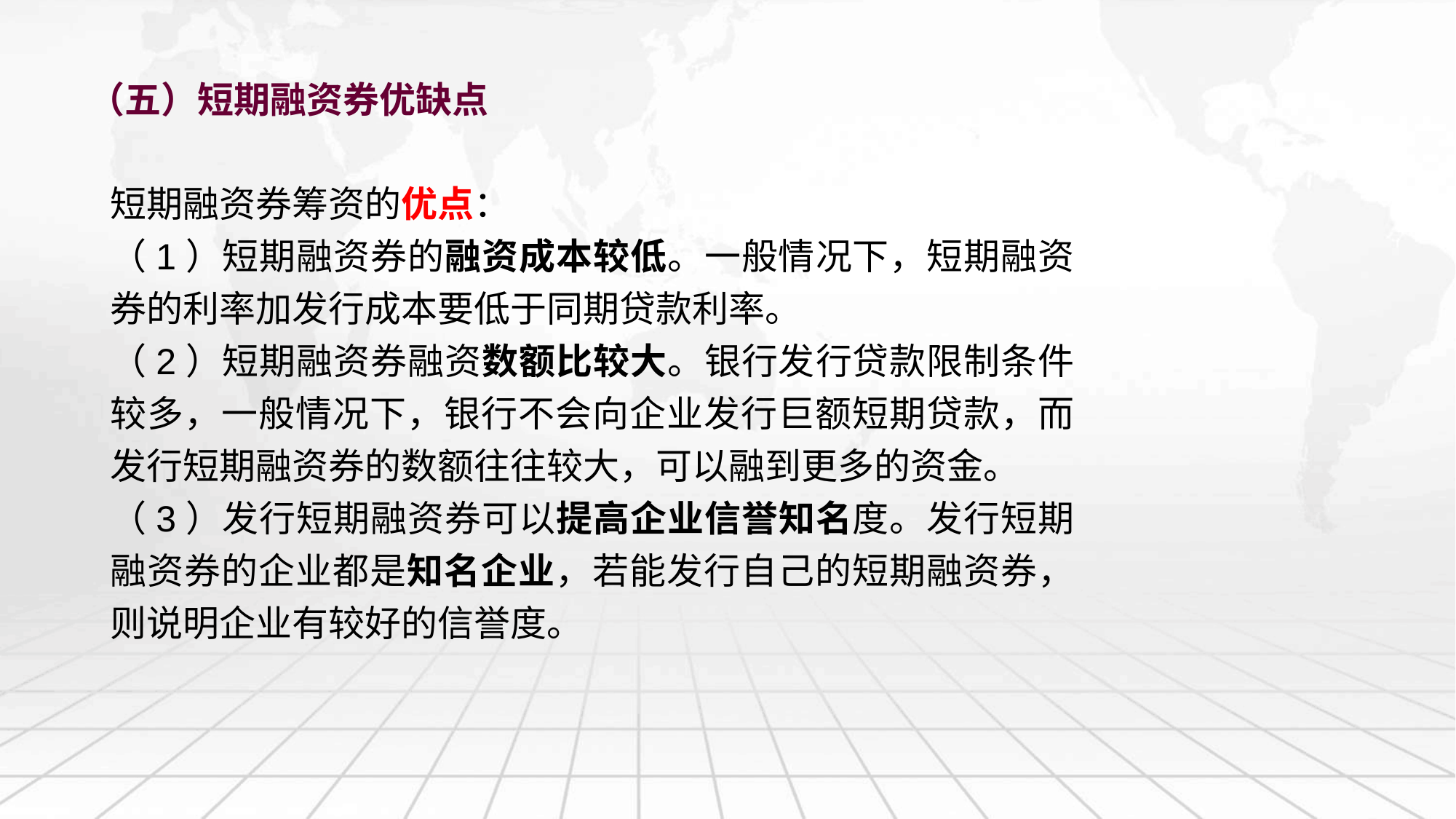

（五）短期融资券优缺点
短期融资券筹资的优点：
（1）短期融资券的融资成本较低。一般情况下，短期融资券的利率加发行成本要低于同期贷款利率。
（2）短期融资券融资数额比较大。银行发行贷款限制条件较多，一般情况下，银行不会向企业发行巨额短期贷款，而发行短期融资券的数额往往较大，可以融到更多的资金。
（3）发行短期融资券可以提高企业信誉知名度。发行短期融资券的企业都是知名企业，若能发行自己的短期融资券，则说明企业有较好的信誉度。